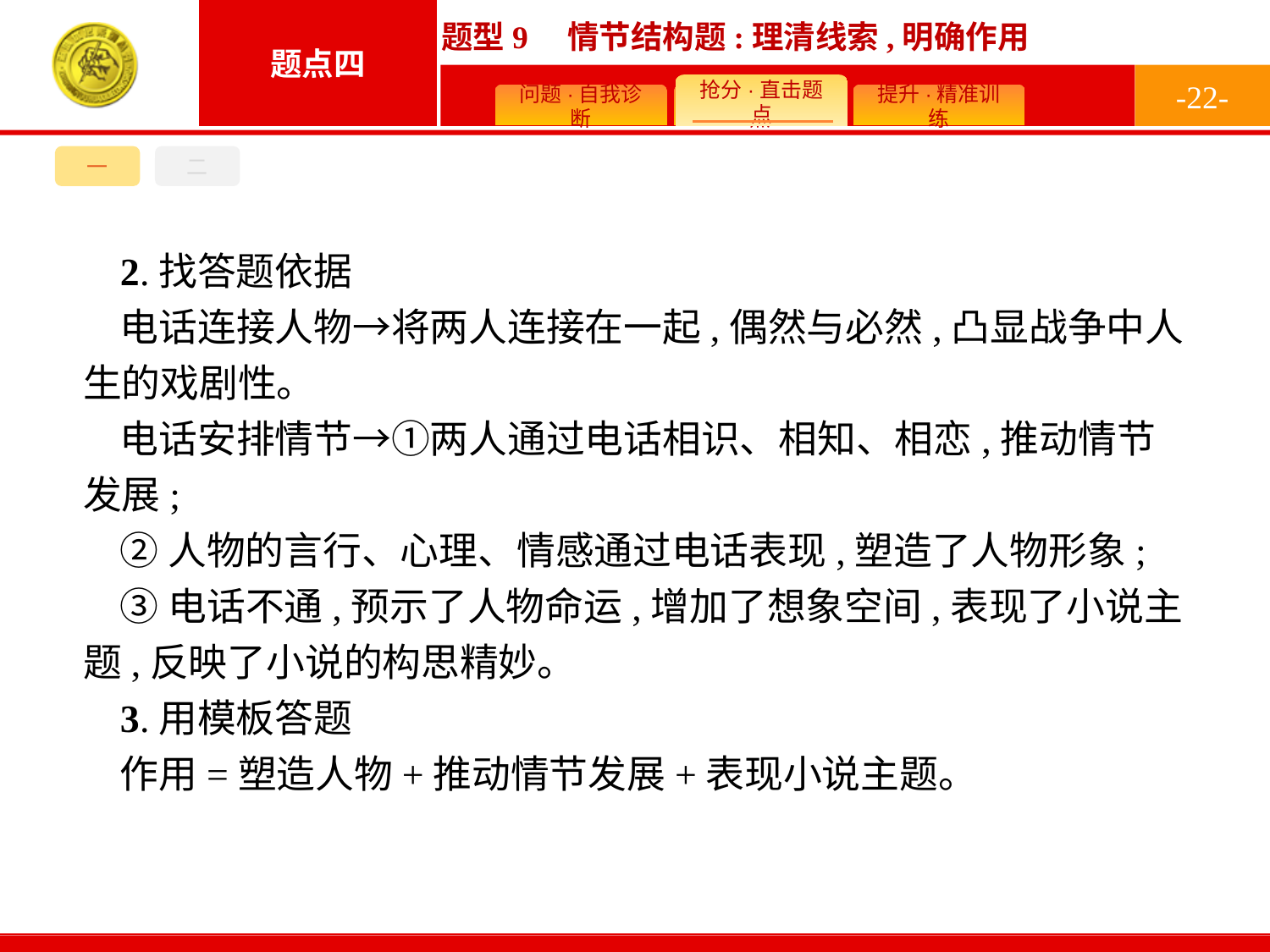

-22-
一
二
2.找答题依据
电话连接人物→将两人连接在一起,偶然与必然,凸显战争中人生的戏剧性。
电话安排情节→①两人通过电话相识、相知、相恋,推动情节发展;
②人物的言行、心理、情感通过电话表现,塑造了人物形象;
③电话不通,预示了人物命运,增加了想象空间,表现了小说主题,反映了小说的构思精妙。
3.用模板答题
作用=塑造人物+推动情节发展+表现小说主题。